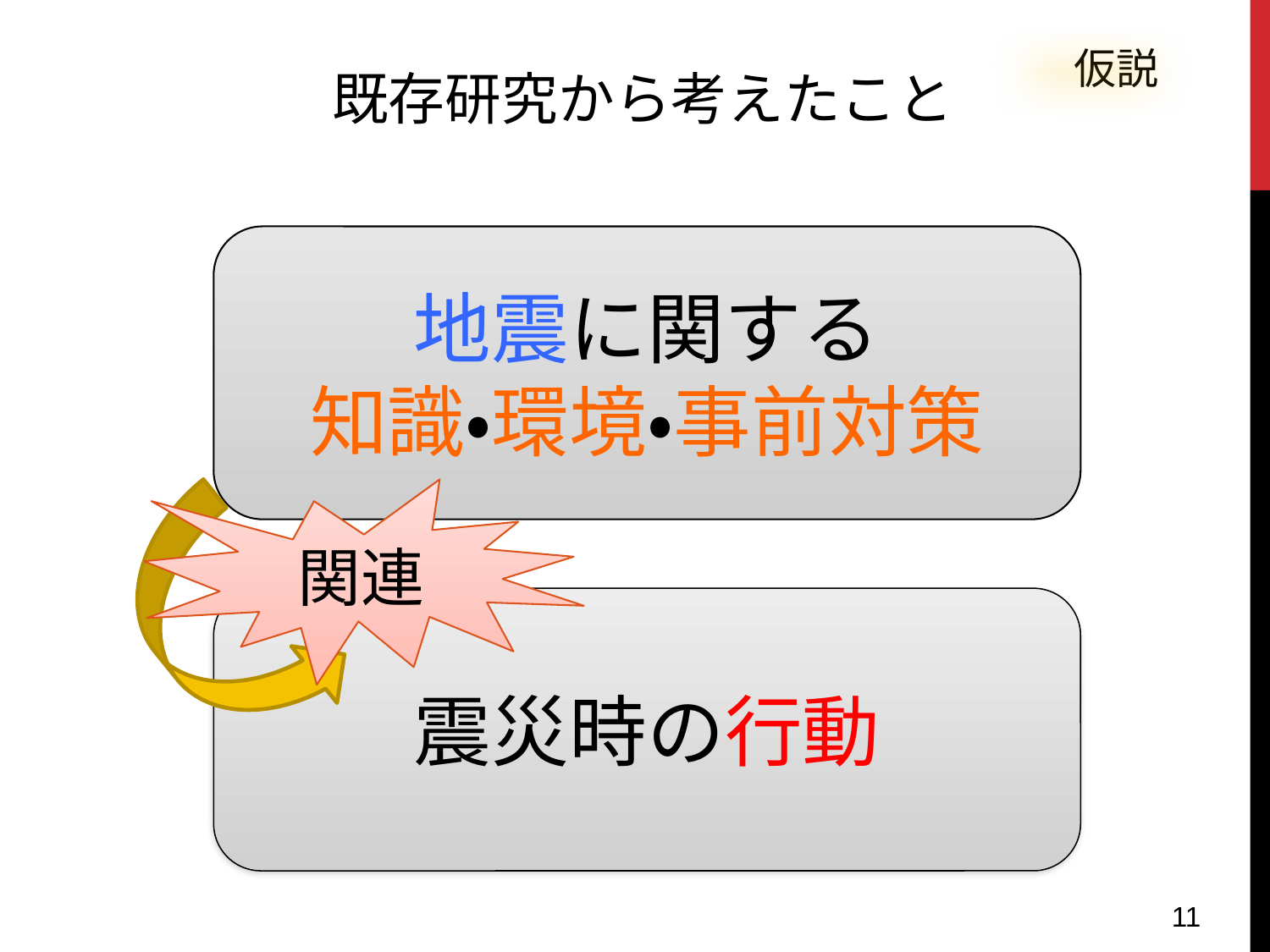

仮説
既存研究から考えたこと

地震に関する
知識•環境•事前対策
関連

震災時の行動
11